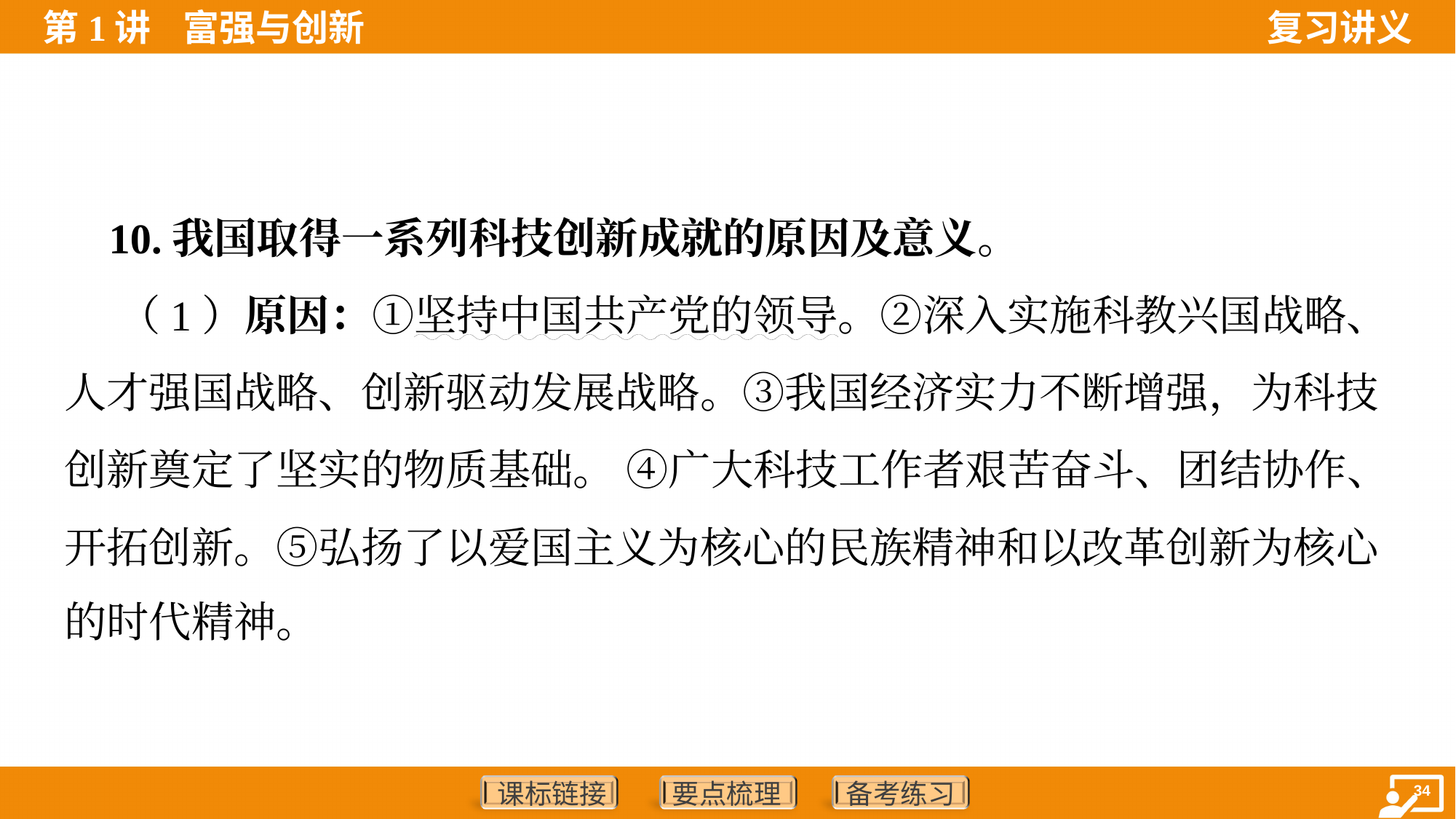

10.我国取得一系列科技创新成就的原因及意义。
    （1）原因：①坚持中国共产党的领导。②深入实施科教兴国战略、
人才强国战略、创新驱动发展战略。③我国经济实力不断增强，为科技
创新奠定了坚实的物质基础。 ④广大科技工作者艰苦奋斗、团结协作、
开拓创新。⑤弘扬了以爱国主义为核心的民族精神和以改革创新为核心
的时代精神。